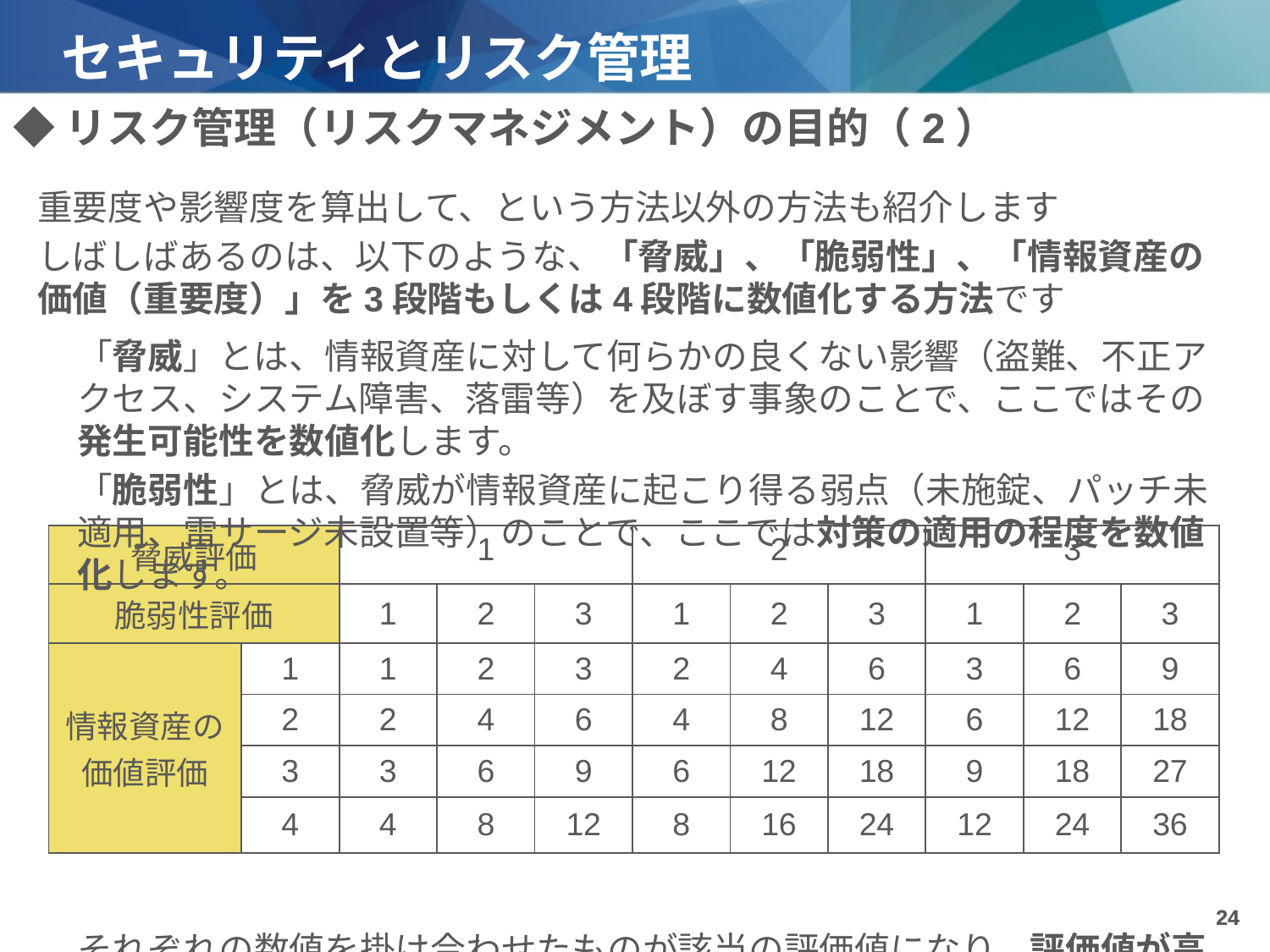

# セキュリティとリスク管理
◆リスク管理（リスクマネジメント）の目的（2）
重要度や影響度を算出して、という方法以外の方法も紹介します
しばしばあるのは、以下のような、「脅威」、「脆弱性」、「情報資産の価値（重要度）」を3段階もしくは4段階に数値化する方法です
「脅威」とは、情報資産に対して何らかの良くない影響（盗難、不正アクセス、システム障害、落雷等）を及ぼす事象のことで、ここではその発生可能性を数値化します。
「脆弱性」とは、脅威が情報資産に起こり得る弱点（未施錠、パッチ未適用、雷サージ未設置等）のことで、ここでは対策の適用の程度を数値化します。

それぞれの数値を掛け合わせたものが該当の評価値になり、評価値が高いほど、リスクが高い、という言い方になります。
| 脅威評価 |  | 1 |  |  | 2 |  |  | 3 |  |  |
| --- | --- | --- | --- | --- | --- | --- | --- | --- | --- | --- |
| 脆弱性評価 |  | 1 | 2 | 3 | 1 | 2 | 3 | 1 | 2 | 3 |
| 情報資産の価値評価 | 1 | 1 | 2 | 3 | 2 | 4 | 6 | 3 | 6 | 9 |
|  | 2 | 2 | 4 | 6 | 4 | 8 | 12 | 6 | 12 | 18 |
|  | 3 | 3 | 6 | 9 | 6 | 12 | 18 | 9 | 18 | 27 |
|  | 4 | 4 | 8 | 12 | 8 | 16 | 24 | 12 | 24 | 36 |